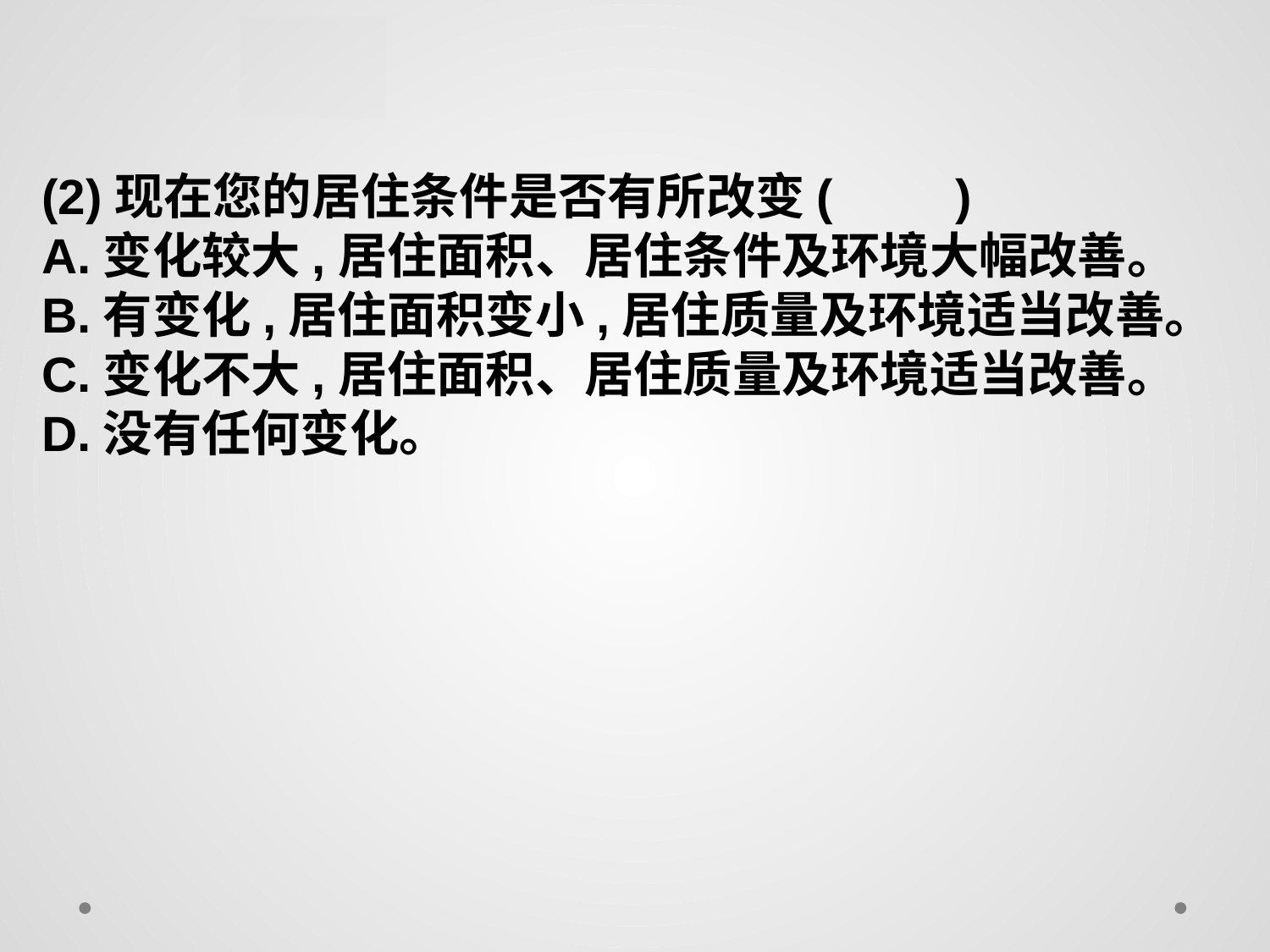

(2)现在您的居住条件是否有所改变(　　)
A.变化较大,居住面积、居住条件及环境大幅改善。
B.有变化,居住面积变小,居住质量及环境适当改善。
C.变化不大,居住面积、居住质量及环境适当改善。
D.没有任何变化。